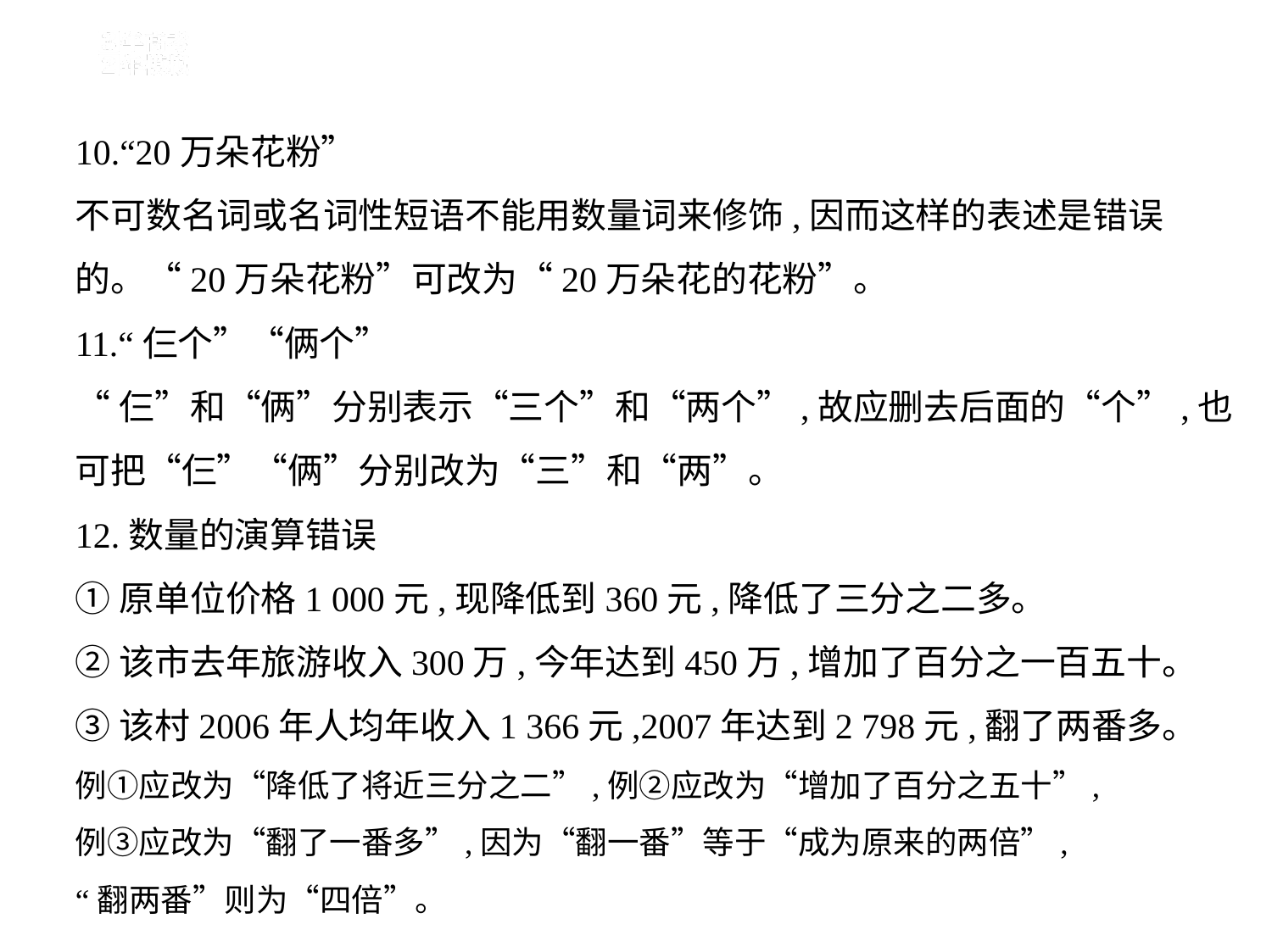

10.“20万朵花粉”
不可数名词或名词性短语不能用数量词来修饰,因而这样的表述是错误
的。“20万朵花粉”可改为“20万朵花的花粉”。
11.“仨个”“俩个”
“仨”和“俩”分别表示“三个”和“两个”,故应删去后面的“个”,也
可把“仨”“俩”分别改为“三”和“两”。
12.数量的演算错误
①原单位价格1 000元,现降低到360元,降低了三分之二多。
②该市去年旅游收入300万,今年达到450万,增加了百分之一百五十。
③该村2006年人均年收入1 366元,2007年达到2 798元,翻了两番多。
例①应改为“降低了将近三分之二”,例②应改为“增加了百分之五十”,
例③应改为“翻了一番多”,因为“翻一番”等于“成为原来的两倍”,
“翻两番”则为“四倍”。